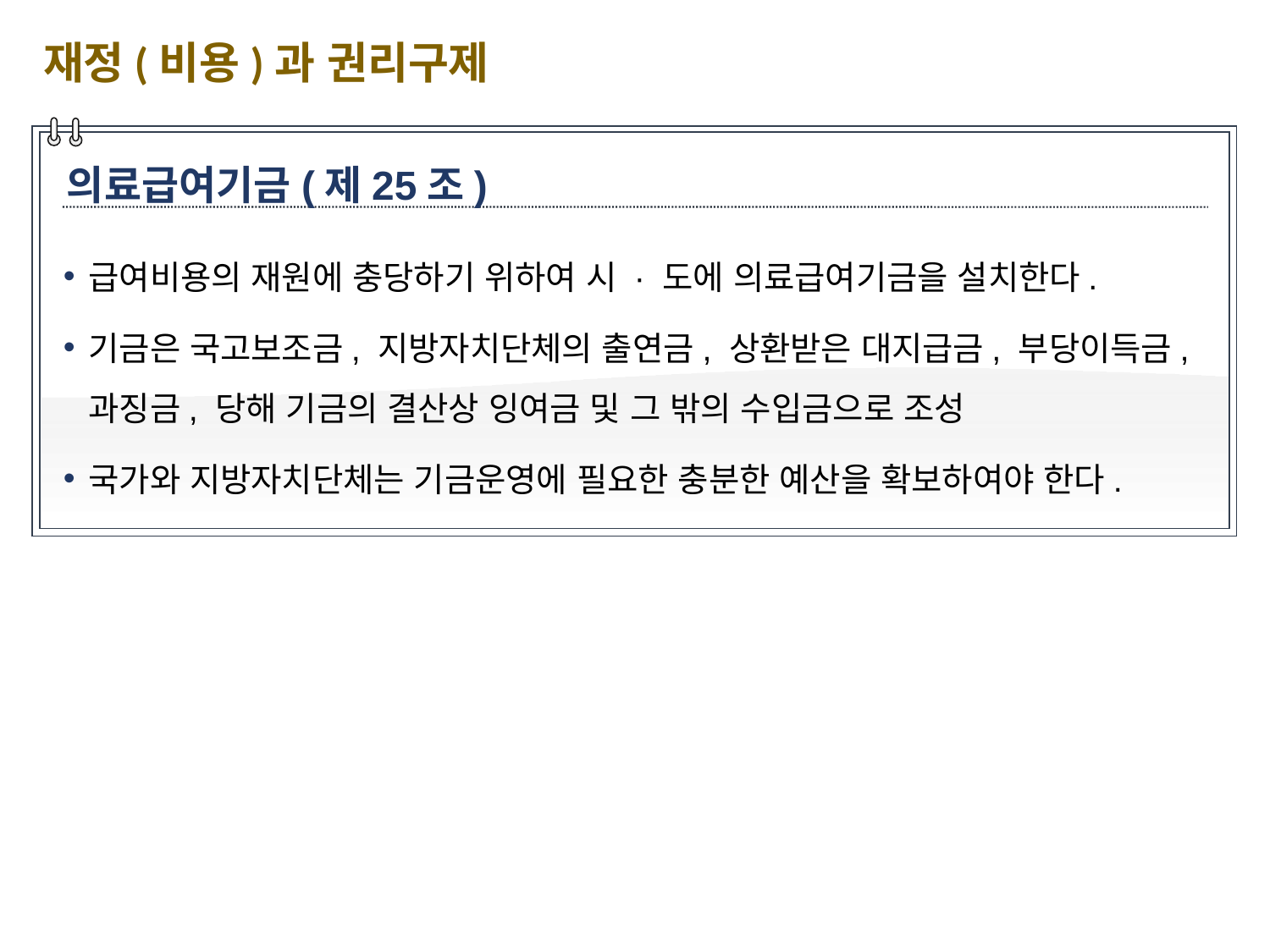

재정(비용)과 권리구제

의료급여기금(제25조)

급여비용의 재원에 충당하기 위하여 시 · 도에 의료급여기금을 설치한다.
기금은 국고보조금, 지방자치단체의 출연금, 상환받은 대지급금, 부당이득금, 과징금, 당해 기금의 결산상 잉여금 및 그 밖의 수입금으로 조성
국가와 지방자치단체는 기금운영에 필요한 충분한 예산을 확보하여야 한다.